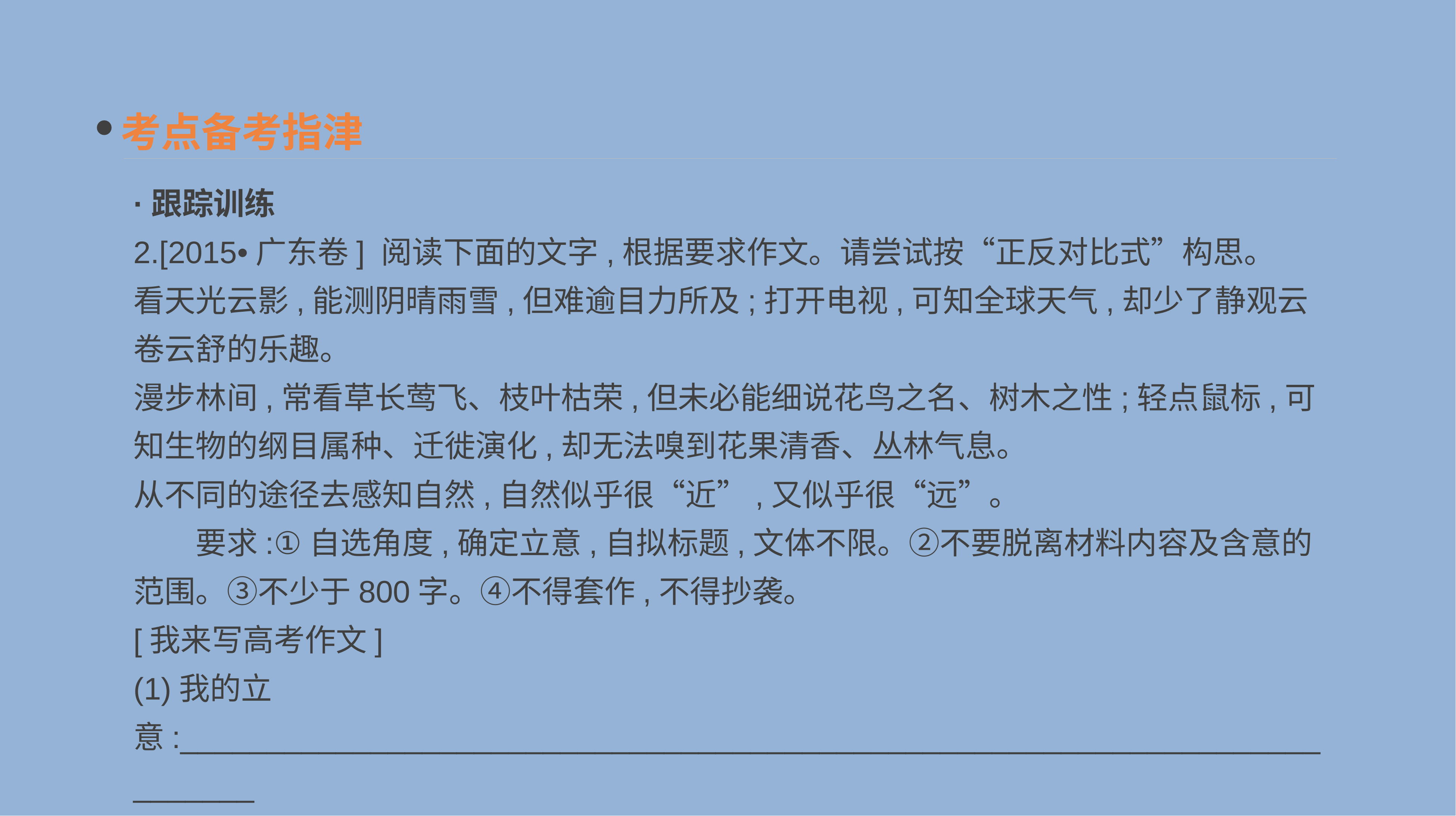

考点备考指津

·跟踪训练
2.[2015•广东卷] 阅读下面的文字,根据要求作文。请尝试按“正反对比式”构思。
看天光云影,能测阴晴雨雪,但难逾目力所及;打开电视,可知全球天气,却少了静观云卷云舒的乐趣。
漫步林间,常看草长莺飞、枝叶枯荣,但未必能细说花鸟之名、树木之性;轻点鼠标,可知生物的纲目属种、迁徙演化,却无法嗅到花果清香、丛林气息。
从不同的途径去感知自然,自然似乎很“近”,又似乎很“远”。
　　要求:①自选角度,确定立意,自拟标题,文体不限。②不要脱离材料内容及含意的范围。③不少于800字。④不得套作,不得抄袭。
[我来写高考作文]
(1)我的立意:_________________________________________________________________________
(2)我的题目:_________________________________________________________________________